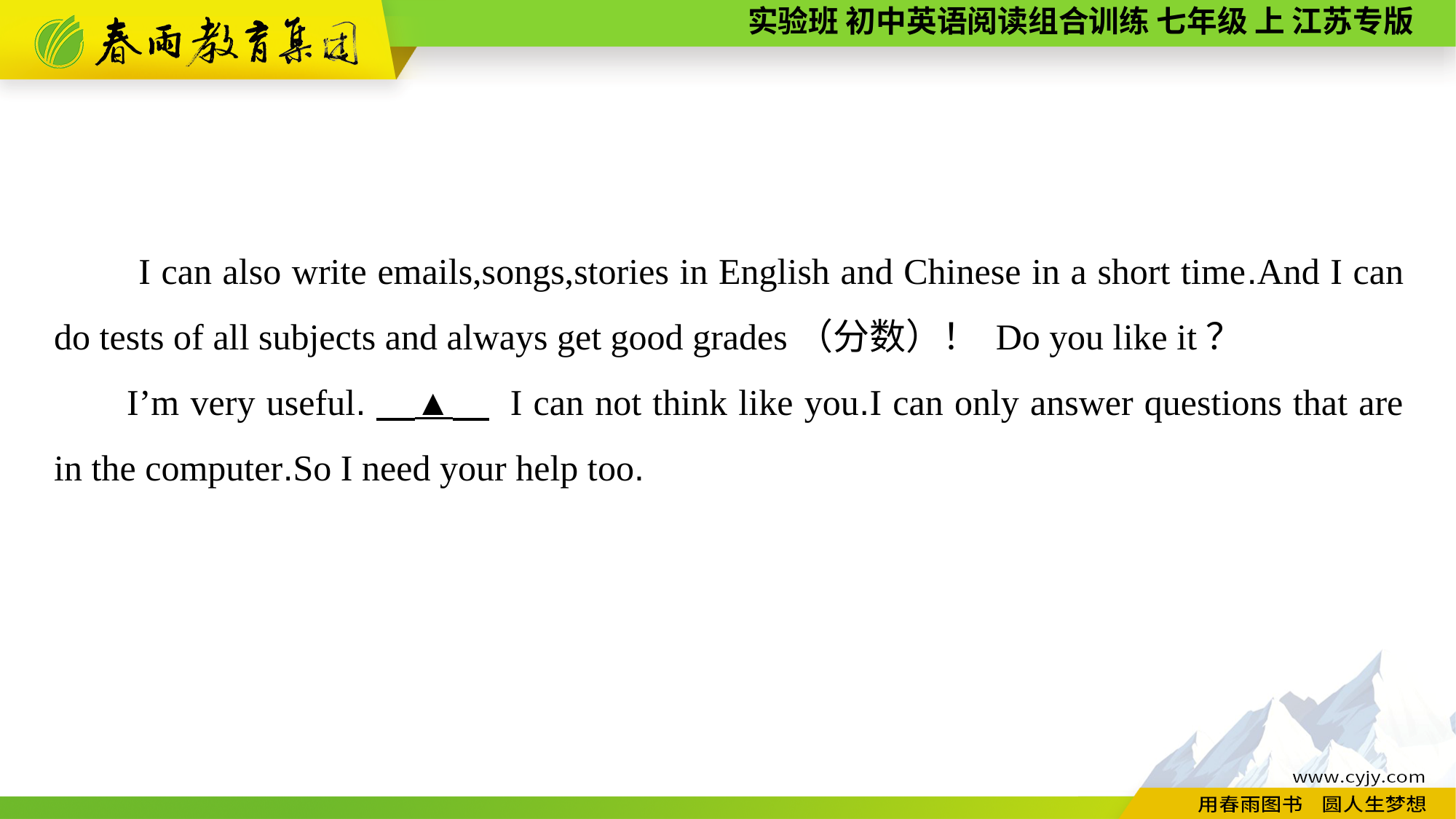

I can also write emails,songs,stories in English and Chinese in a short time.And I can do tests of all subjects and always get good grades（分数）！ Do you like it？
I’m very useful.　▲　 I can not think like you.I can only answer questions that are in the computer.So I need your help too.